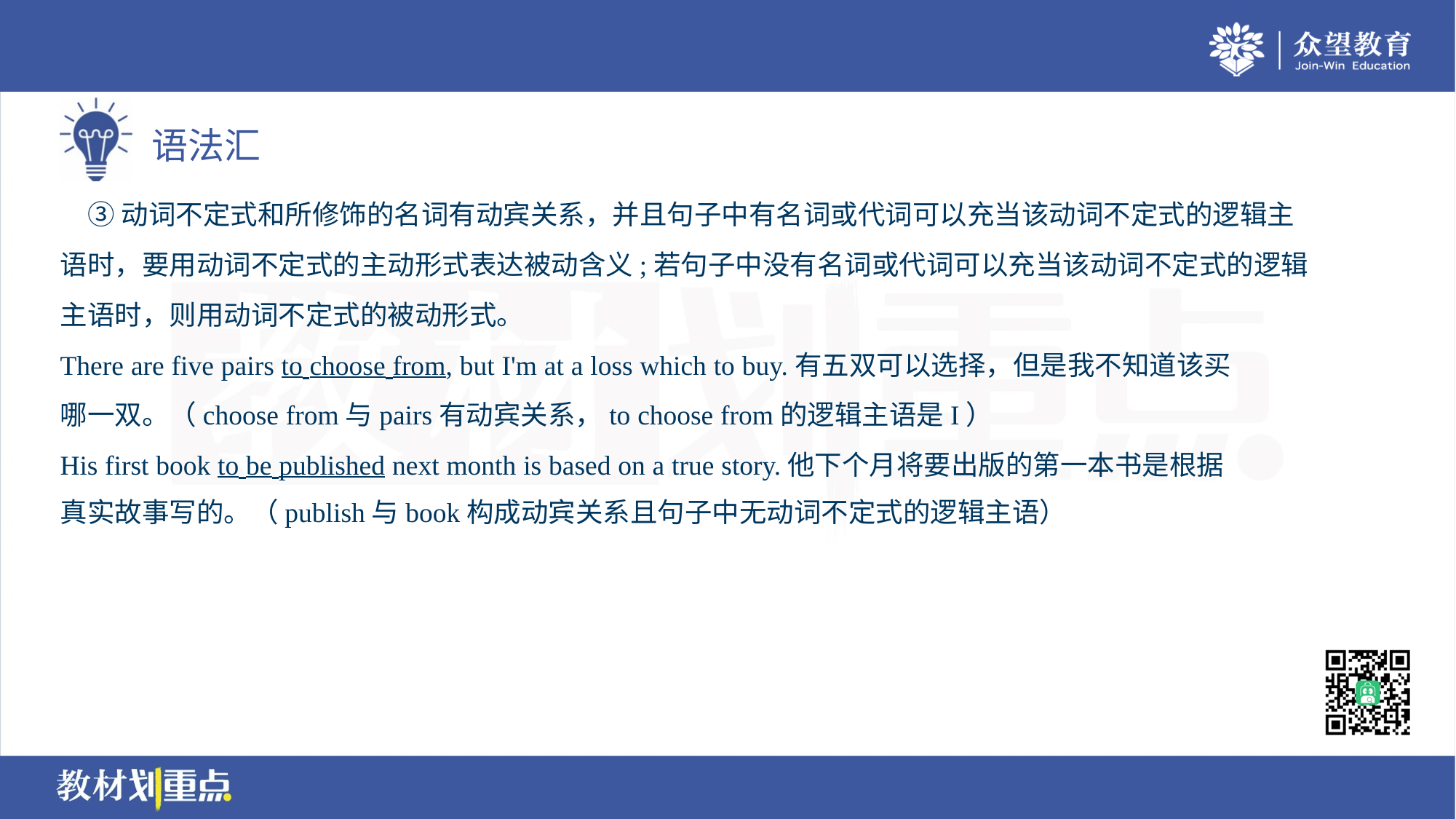

③动词不定式和所修饰的名词有动宾关系，并且句子中有名词或代词可以充当该动词不定式的逻辑主
语时，要用动词不定式的主动形式表达被动含义;若句子中没有名词或代词可以充当该动词不定式的逻辑
主语时，则用动词不定式的被动形式。
There are five pairs to choose from, but I'm at a loss which to buy.有五双可以选择，但是我不知道该买
哪一双。（choose from与pairs有动宾关系，to choose from的逻辑主语是I）
His first book to be published next month is based on a true story.他下个月将要出版的第一本书是根据
真实故事写的。（publish与book构成动宾关系且句子中无动词不定式的逻辑主语）